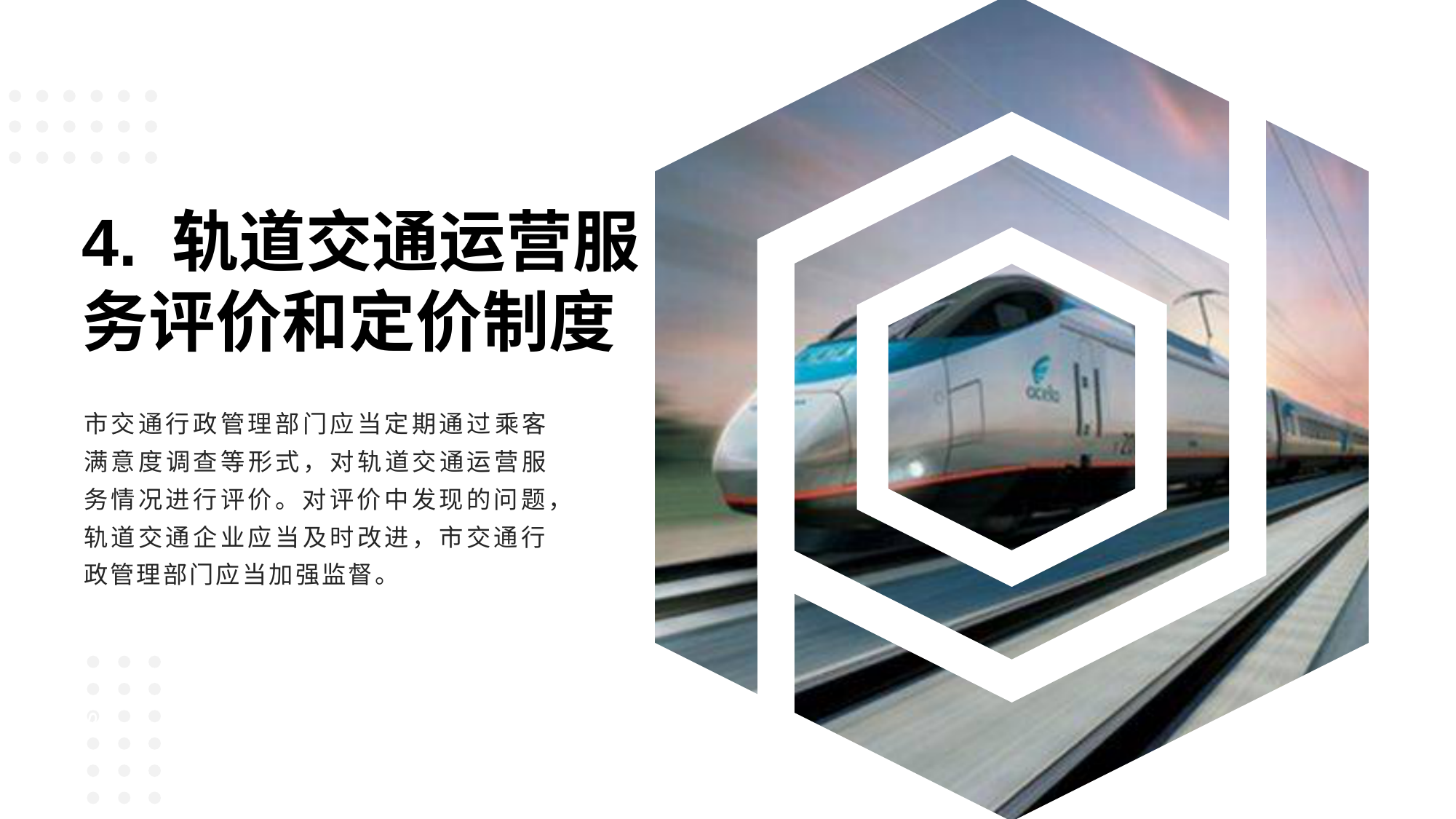

4. 轨道交通运营服务评价和定价制度
市交通行政管理部门应当定期通过乘客满意度调查等形式，对轨道交通运营服务情况进行评价。对评价中发现的问题，轨道交通企业应当及时改进，市交通行政管理部门应当加强监督。

s